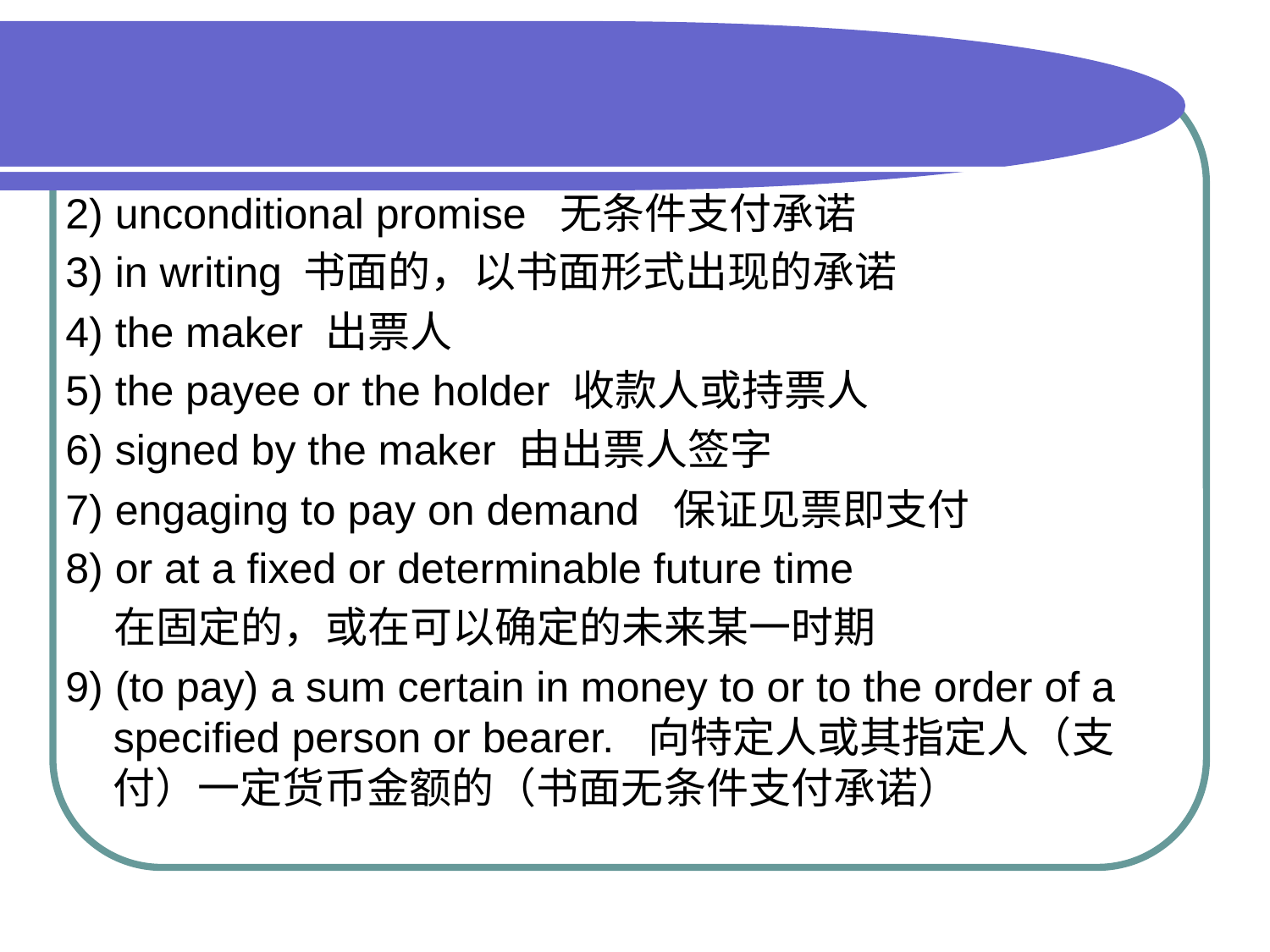

#
2) unconditional promise  无条件支付承诺
3) in writing 书面的，以书面形式出现的承诺
4) the maker 出票人
5) the payee or the holder 收款人或持票人
6) signed by the maker 由出票人签字
7) engaging to pay on demand  保证见票即支付
8) or at a fixed or determinable future time
    在固定的，或在可以确定的未来某一时期
9) (to pay) a sum certain in money to or to the order of a specified person or bearer.  向特定人或其指定人（支付）一定货币金额的（书面无条件支付承诺）